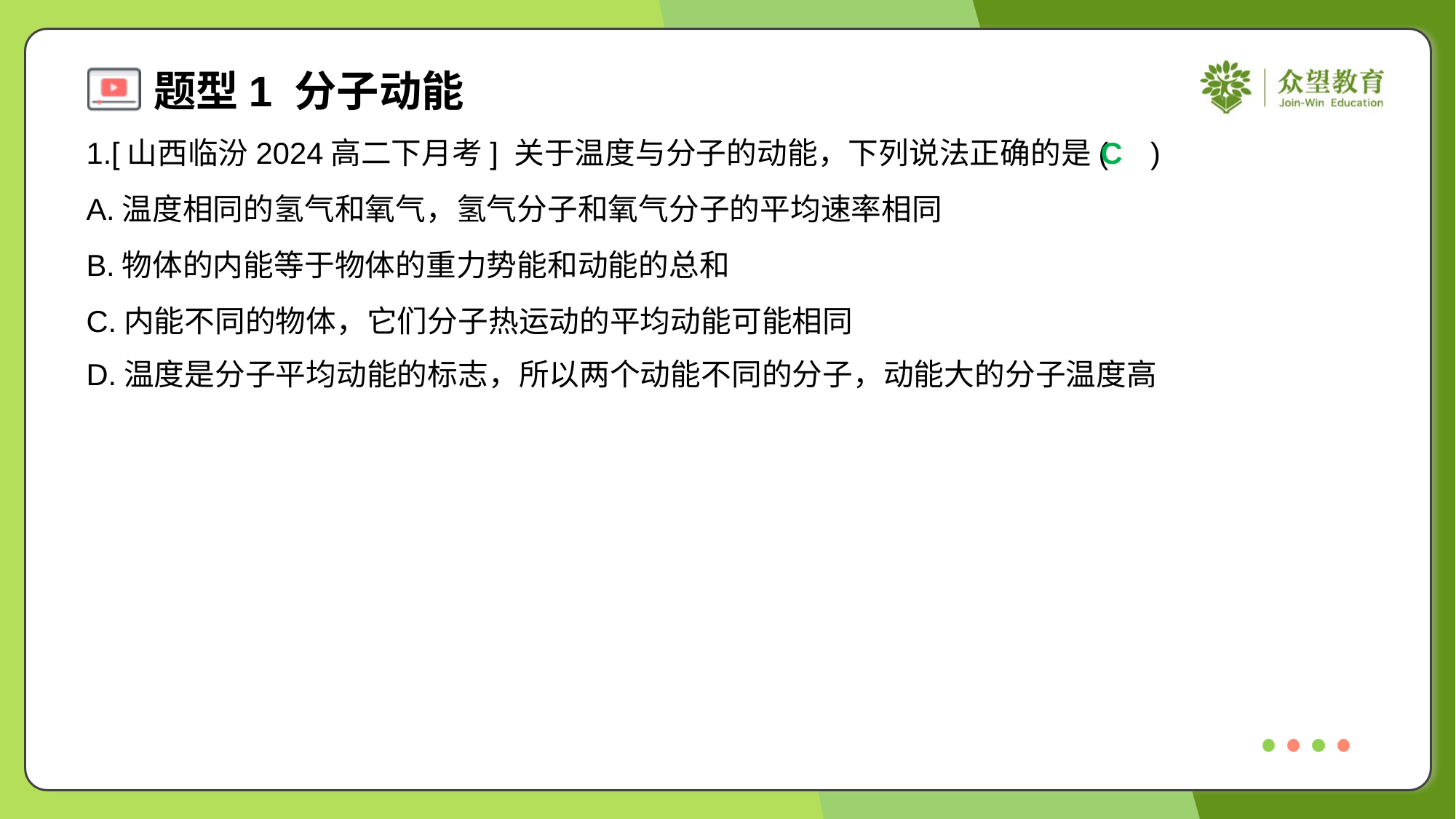

1.[山西临汾2024高二下月考] 关于温度与分子的动能，下列说法正确的是(     )
C
A.温度相同的氢气和氧气，氢气分子和氧气分子的平均速率相同
B.物体的内能等于物体的重力势能和动能的总和
C.内能不同的物体，它们分子热运动的平均动能可能相同
D.温度是分子平均动能的标志，所以两个动能不同的分子，动能大的分子温度高